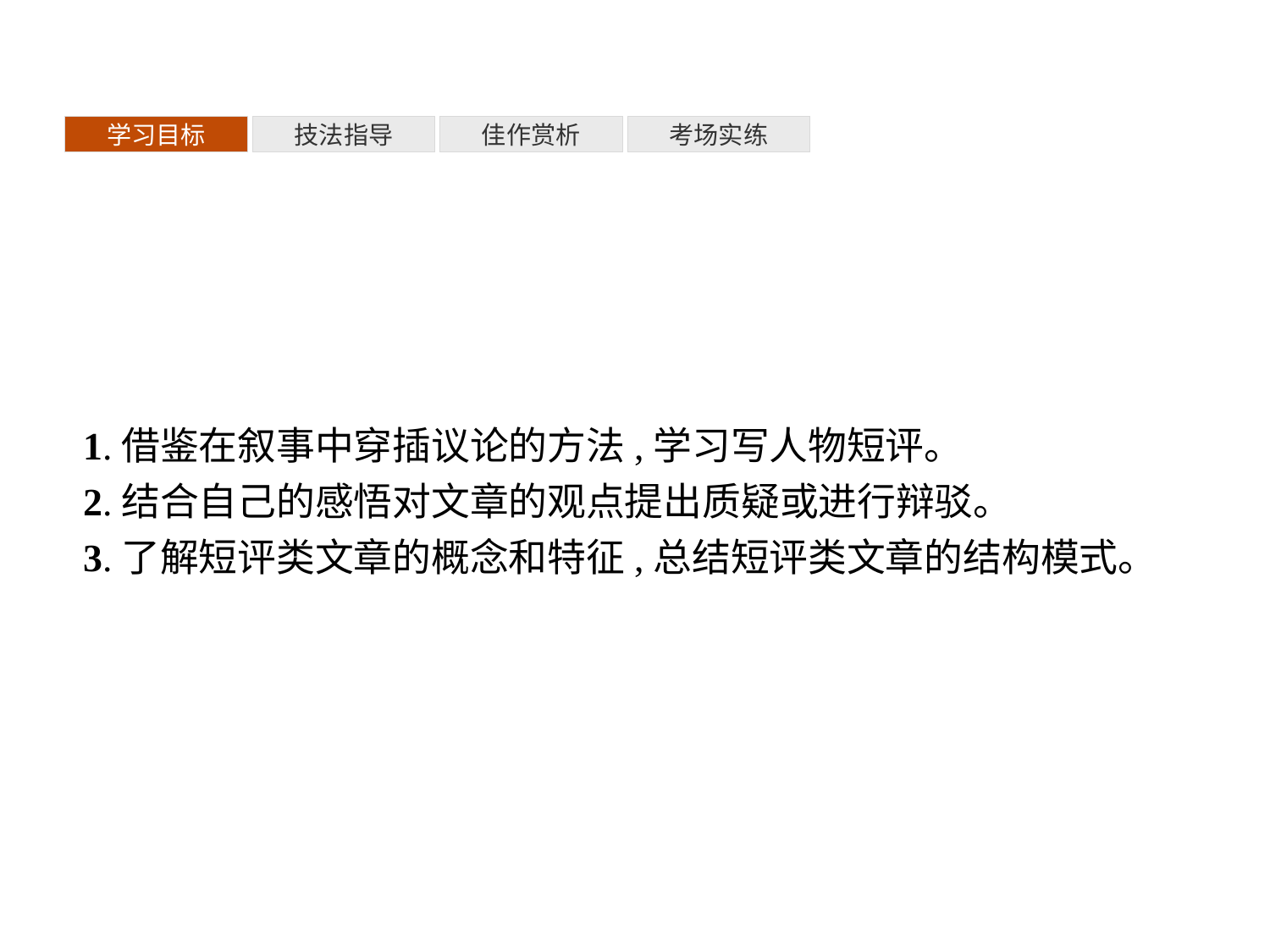

考场实练
学习目标
技法指导
佳作赏析
1.借鉴在叙事中穿插议论的方法,学习写人物短评。
2.结合自己的感悟对文章的观点提出质疑或进行辩驳。
3.了解短评类文章的概念和特征,总结短评类文章的结构模式。